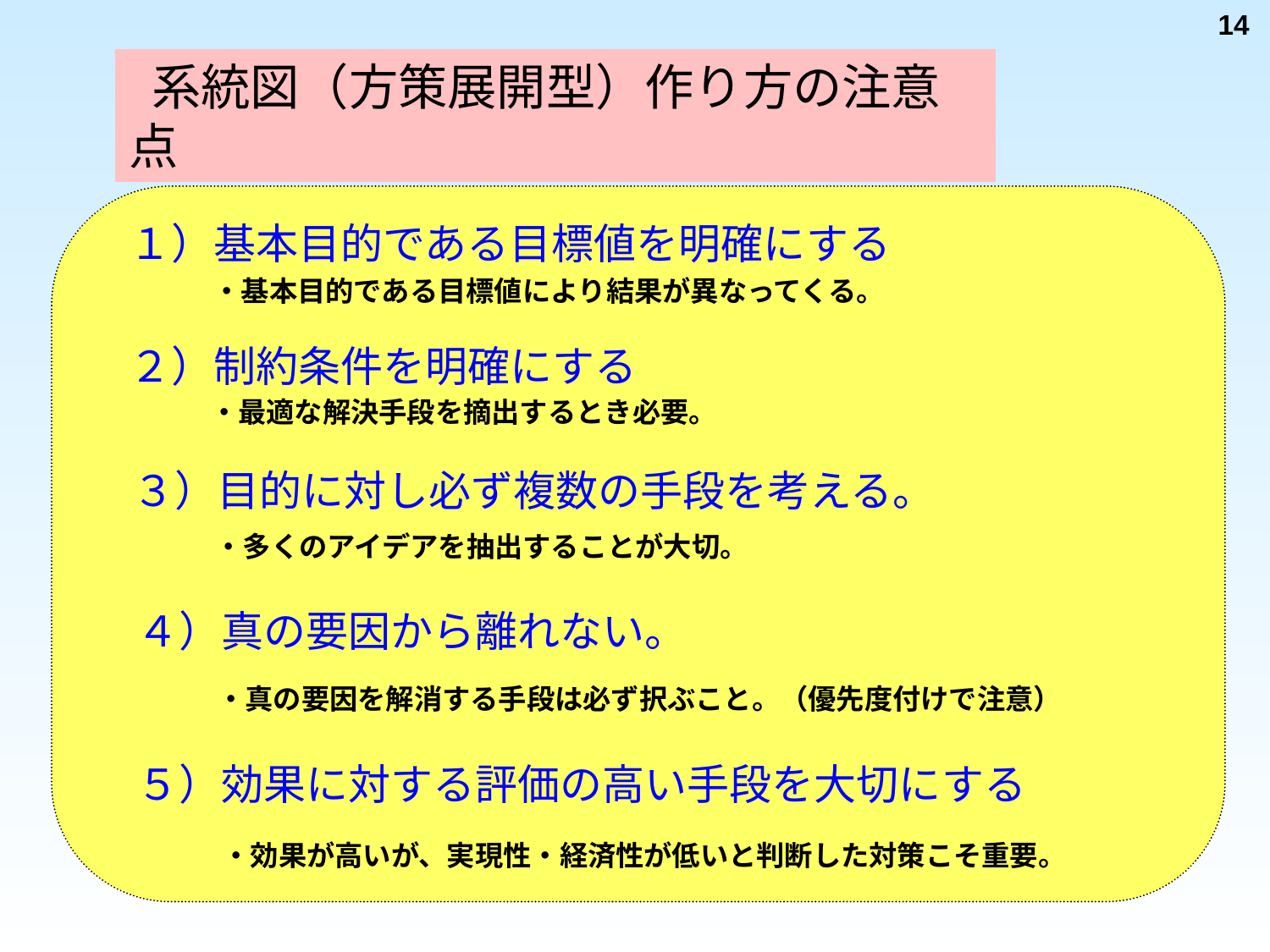

14
 系統図（方策展開型）作り方の注意点

１）基本目的である目標値を明確にする
・基本目的である目標値により結果が異なってくる。
２）制約条件を明確にする
・最適な解決手段を摘出するとき必要。
３）目的に対し必ず複数の手段を考える。
・多くのアイデアを抽出することが大切。
４）真の要因から離れない。
・真の要因を解消する手段は必ず択ぶこと。（優先度付けで注意）
５）効果に対する評価の高い手段を大切にする
・効果が高いが、実現性・経済性が低いと判断した対策こそ重要。